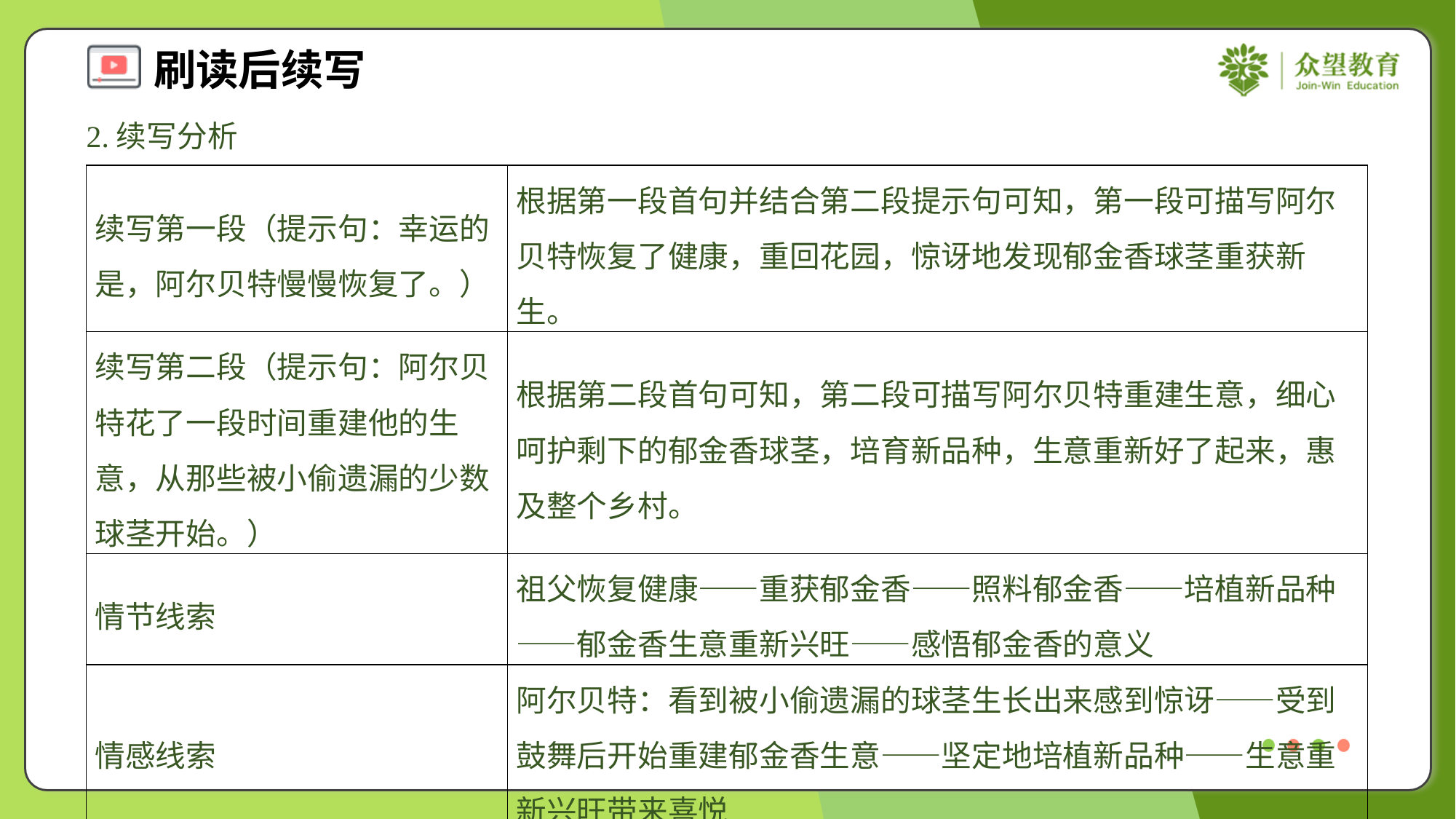

2.续写分析
| 续写第一段（提示句：幸运的是，阿尔贝特慢慢恢复了。） | 根据第一段首句并结合第二段提示句可知，第一段可描写阿尔贝特恢复了健康，重回花园，惊讶地发现郁金香球茎重获新生。 |
| --- | --- |
| 续写第二段（提示句：阿尔贝特花了一段时间重建他的生意，从那些被小偷遗漏的少数球茎开始。） | 根据第二段首句可知，第二段可描写阿尔贝特重建生意，细心呵护剩下的郁金香球茎，培育新品种，生意重新好了起来，惠及整个乡村。 |
| 情节线索 | 祖父恢复健康——重获郁金香——照料郁金香——培植新品种——郁金香生意重新兴旺——感悟郁金香的意义 |
| 情感线索 | 阿尔贝特：看到被小偷遗漏的球茎生长出来感到惊讶——受到鼓舞后开始重建郁金香生意——坚定地培植新品种——生意重新兴旺带来喜悦 |